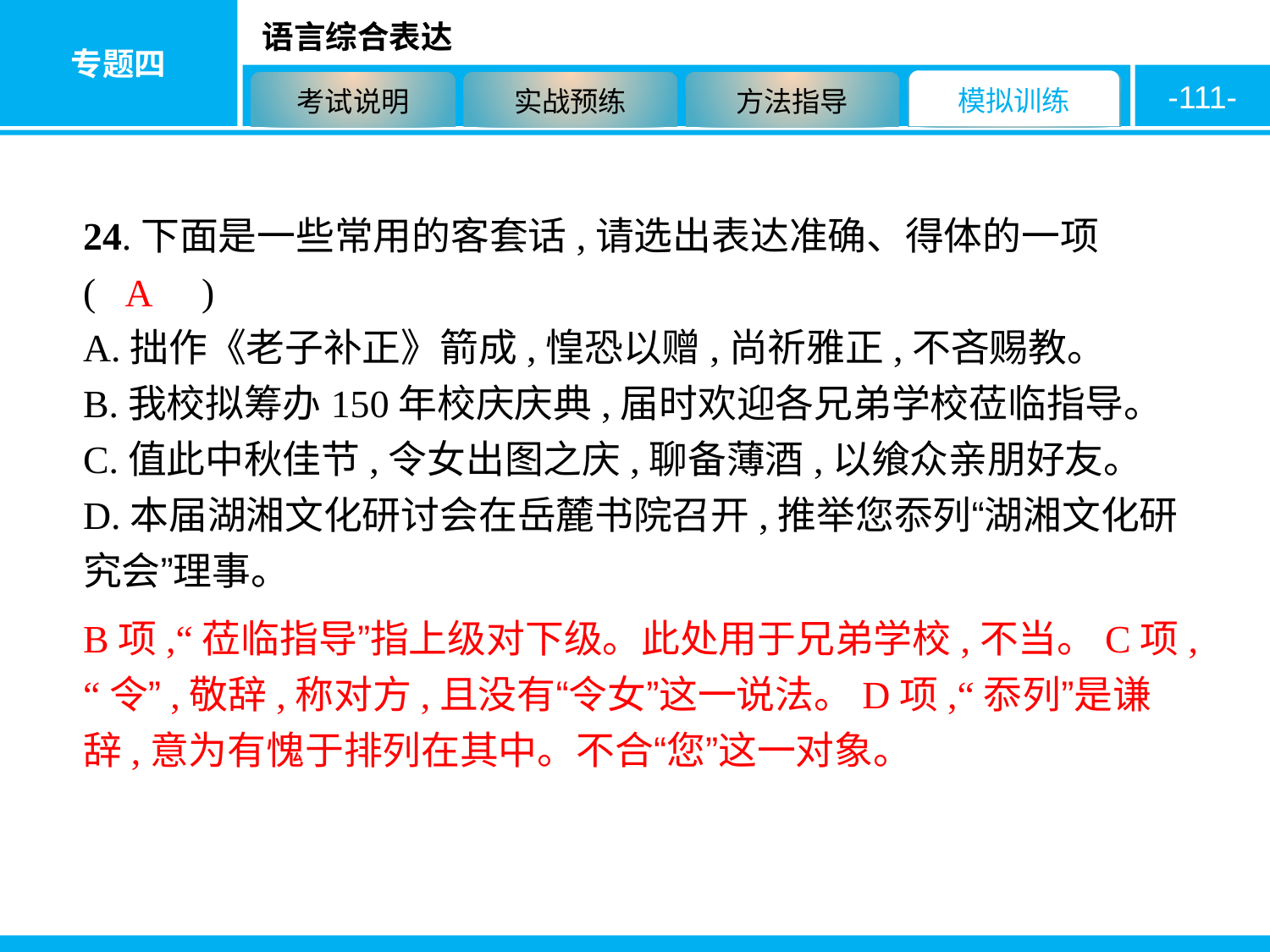

-111-
24.下面是一些常用的客套话,请选出表达准确、得体的一项 ( 　　)
A.拙作《老子补正》箭成,惶恐以赠,尚祈雅正,不吝赐教。
B.我校拟筹办150年校庆庆典,届时欢迎各兄弟学校莅临指导。
C.值此中秋佳节,令女出图之庆,聊备薄酒,以飨众亲朋好友。
D.本届湖湘文化研讨会在岳麓书院召开,推举您忝列“湖湘文化研究会”理事。
A
B项,“莅临指导”指上级对下级。此处用于兄弟学校,不当。C项,“令”,敬辞,称对方,且没有“令女”这一说法。D项,“忝列”是谦辞,意为有愧于排列在其中。不合“您”这一对象。